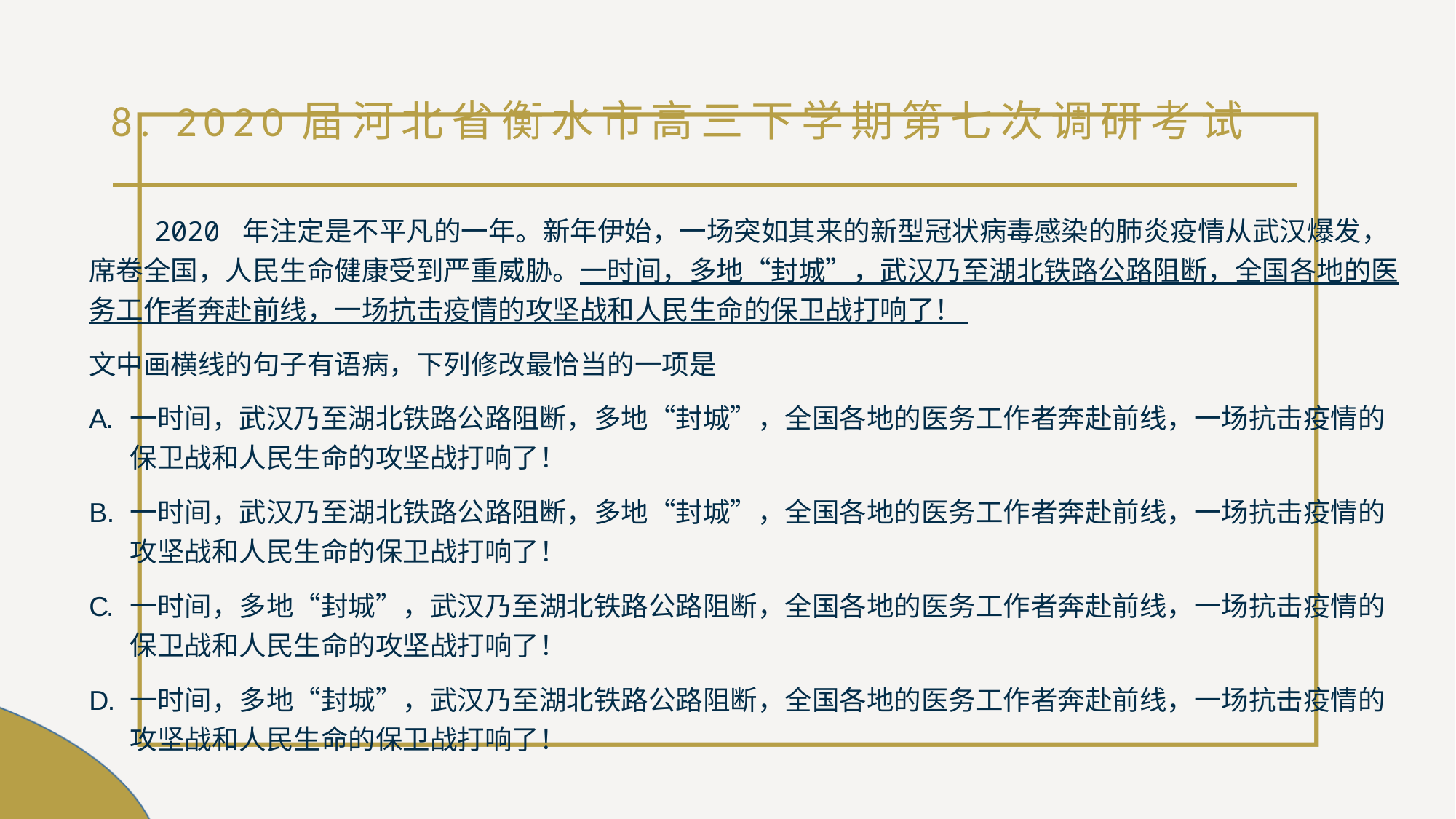

# 8. 2020届河北省衡水市高三下学期第七次调研考试
    2020 年注定是不平凡的一年。新年伊始，一场突如其来的新型冠状病毒感染的肺炎疫情从武汉爆发，席卷全国，人民生命健康受到严重威胁。一时间，多地“封城”，武汉乃至湖北铁路公路阻断，全国各地的医务工作者奔赴前线，一场抗击疫情的攻坚战和人民生命的保卫战打响了！
文中画横线的句子有语病，下列修改最恰当的一项是
一时间，武汉乃至湖北铁路公路阻断，多地“封城”，全国各地的医务工作者奔赴前线，一场抗击疫情的 保卫战和人民生命的攻坚战打响了！
一时间，武汉乃至湖北铁路公路阻断，多地“封城”，全国各地的医务工作者奔赴前线，一场抗击疫情的 攻坚战和人民生命的保卫战打响了！
一时间，多地“封城”，武汉乃至湖北铁路公路阻断，全国各地的医务工作者奔赴前线，一场抗击疫情的 保卫战和人民生命的攻坚战打响了！
一时间，多地“封城”，武汉乃至湖北铁路公路阻断，全国各地的医务工作者奔赴前线，一场抗击疫情的 攻坚战和人民生命的保卫战打响了！